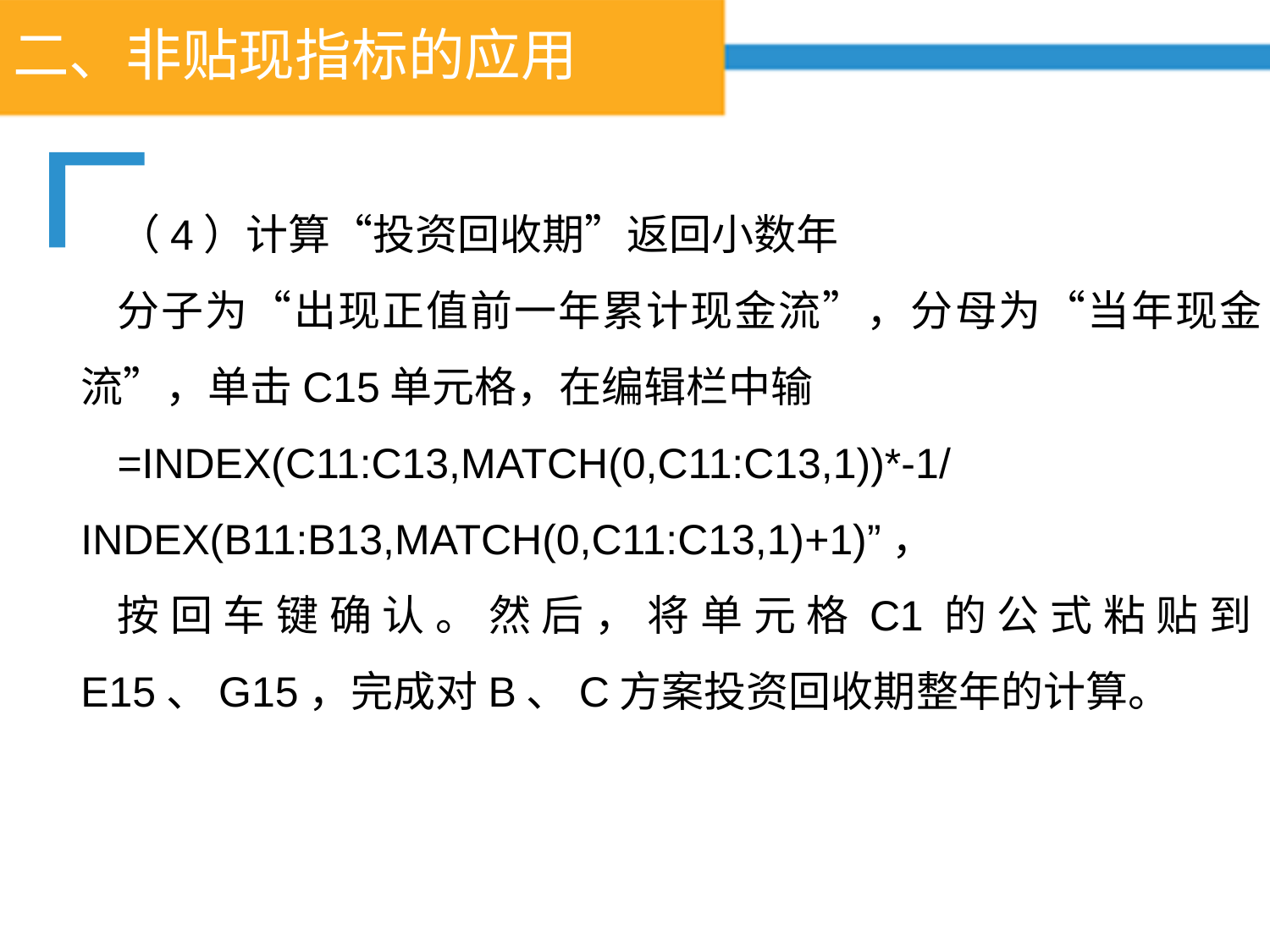

# 二、非贴现指标的应用

（4）计算“投资回收期”返回小数年
分子为“出现正值前一年累计现金流”，分母为“当年现金流”，单击C15单元格，在编辑栏中输
=INDEX(C11:C13,MATCH(0,C11:C13,1))*-1/INDEX(B11:B13,MATCH(0,C11:C13,1)+1)”，
按回车键确认。然后，将单元格C1的公式粘贴到E15、G15，完成对B、C方案投资回收期整年的计算。